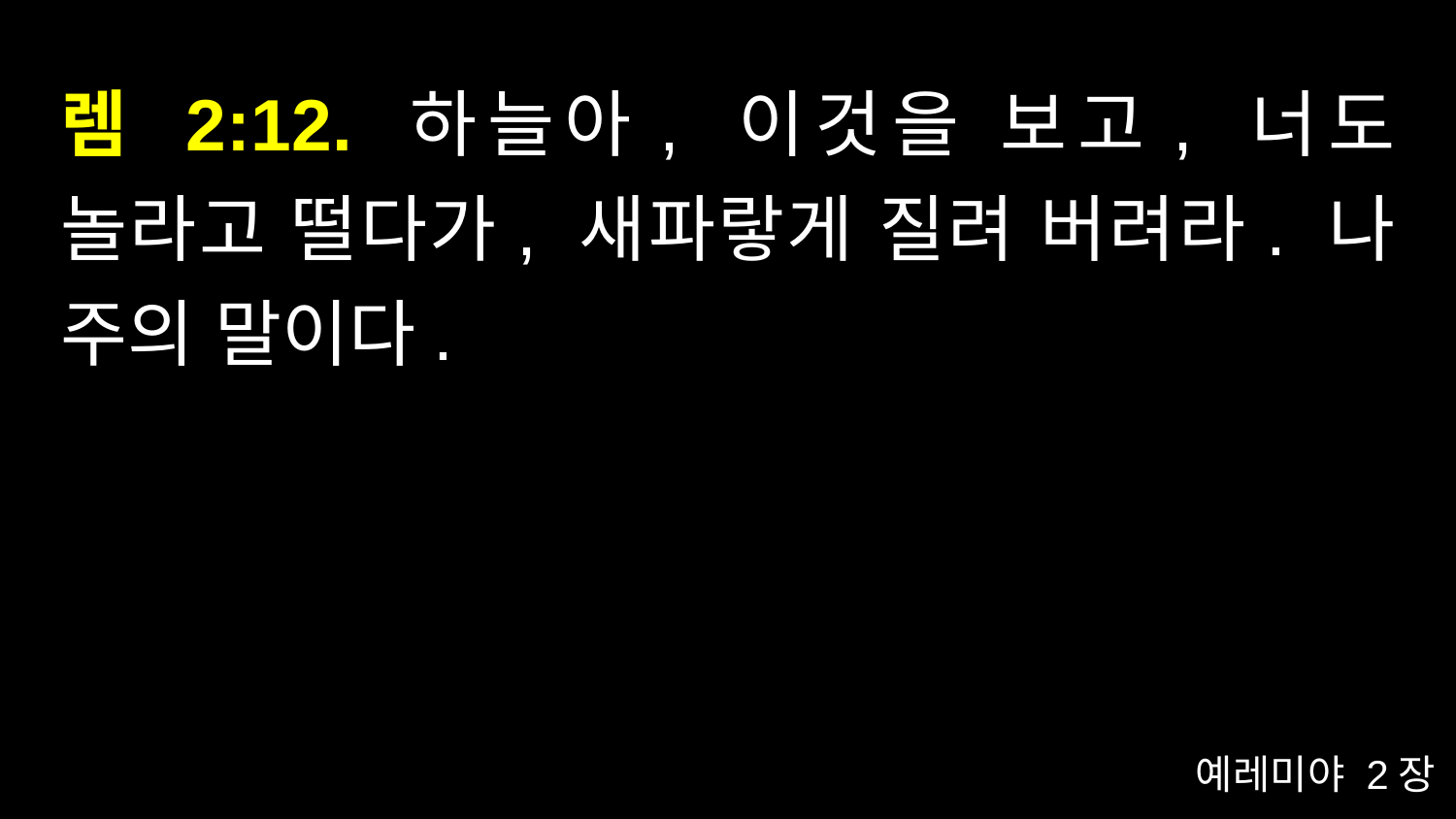

# 렘 2:12. 하늘아, 이것을 보고, 너도 놀라고 떨다가, 새파랗게 질려 버려라. 나 주의 말이다.
예레미야 2장